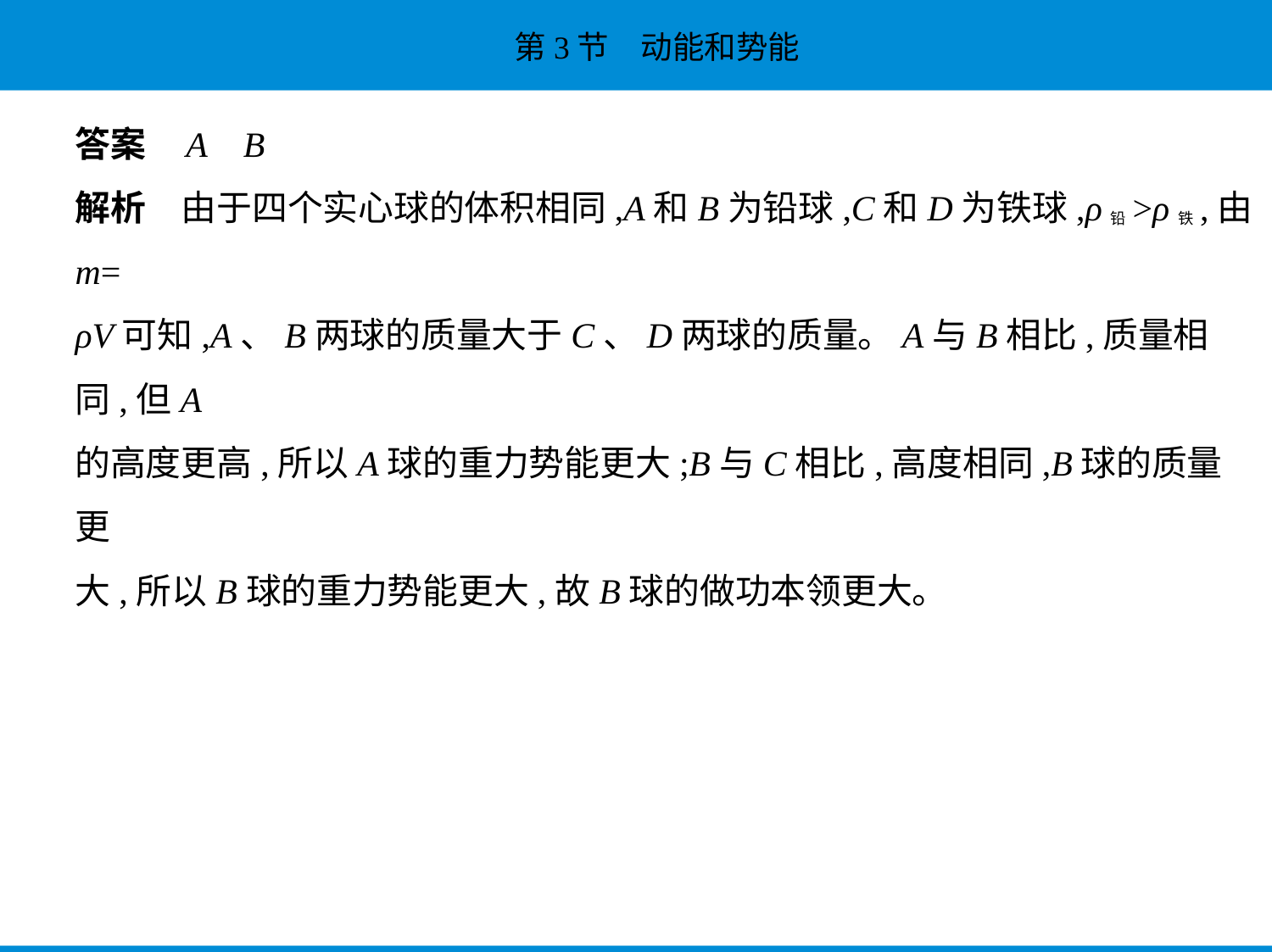

答案    A    B
解析　由于四个实心球的体积相同,A和B为铅球,C和D为铁球,ρ铅>ρ铁,由m=
ρV可知,A、B两球的质量大于C、D两球的质量。A与B相比,质量相同,但A
的高度更高,所以A球的重力势能更大;B与C相比,高度相同,B球的质量更
大,所以B球的重力势能更大,故B球的做功本领更大。